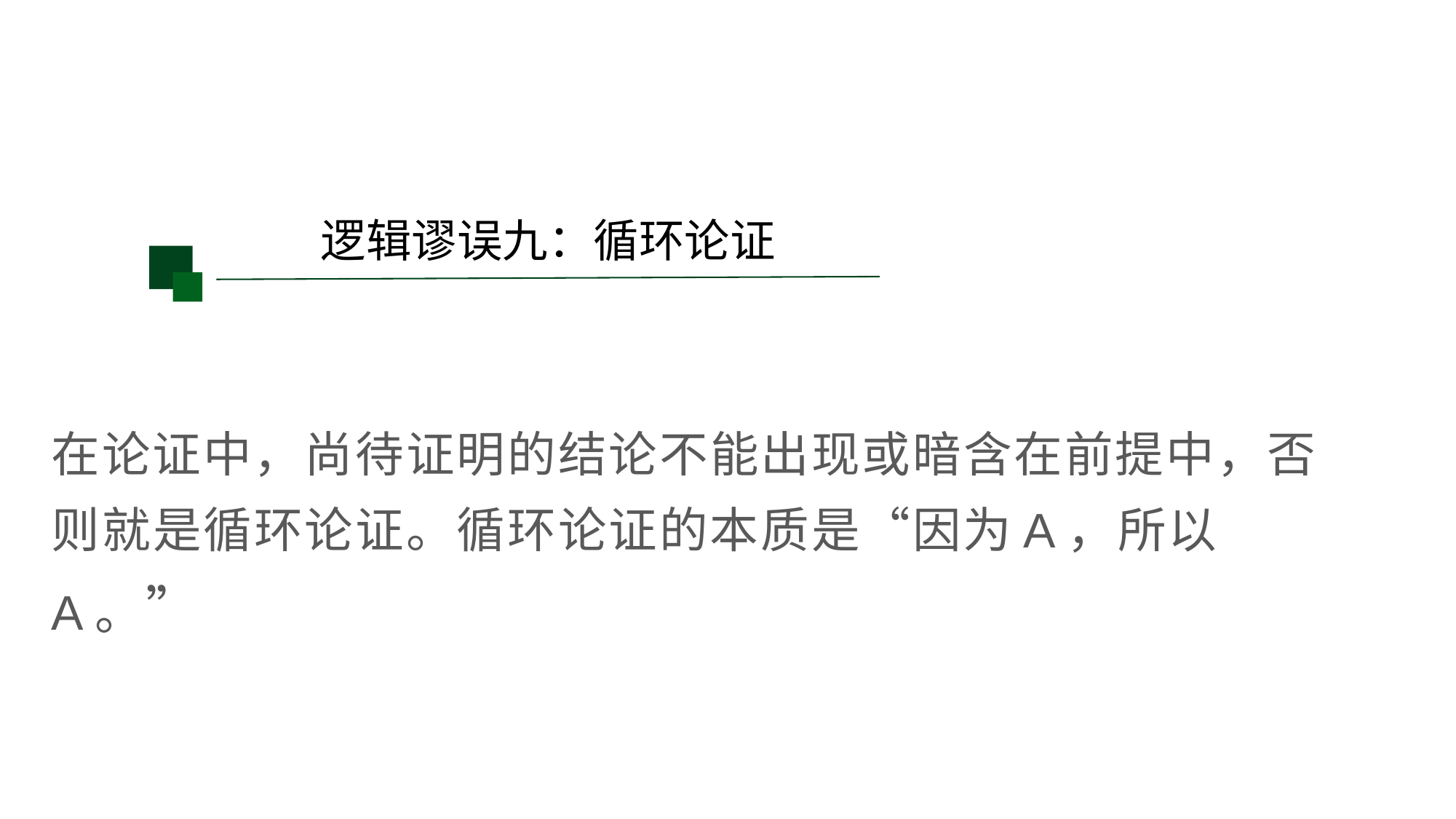

逻辑谬误九：循环论证

在论证中，尚待证明的结论不能出现或暗含在前提中，否则就是循环论证。循环论证的本质是“因为A，所以A。”